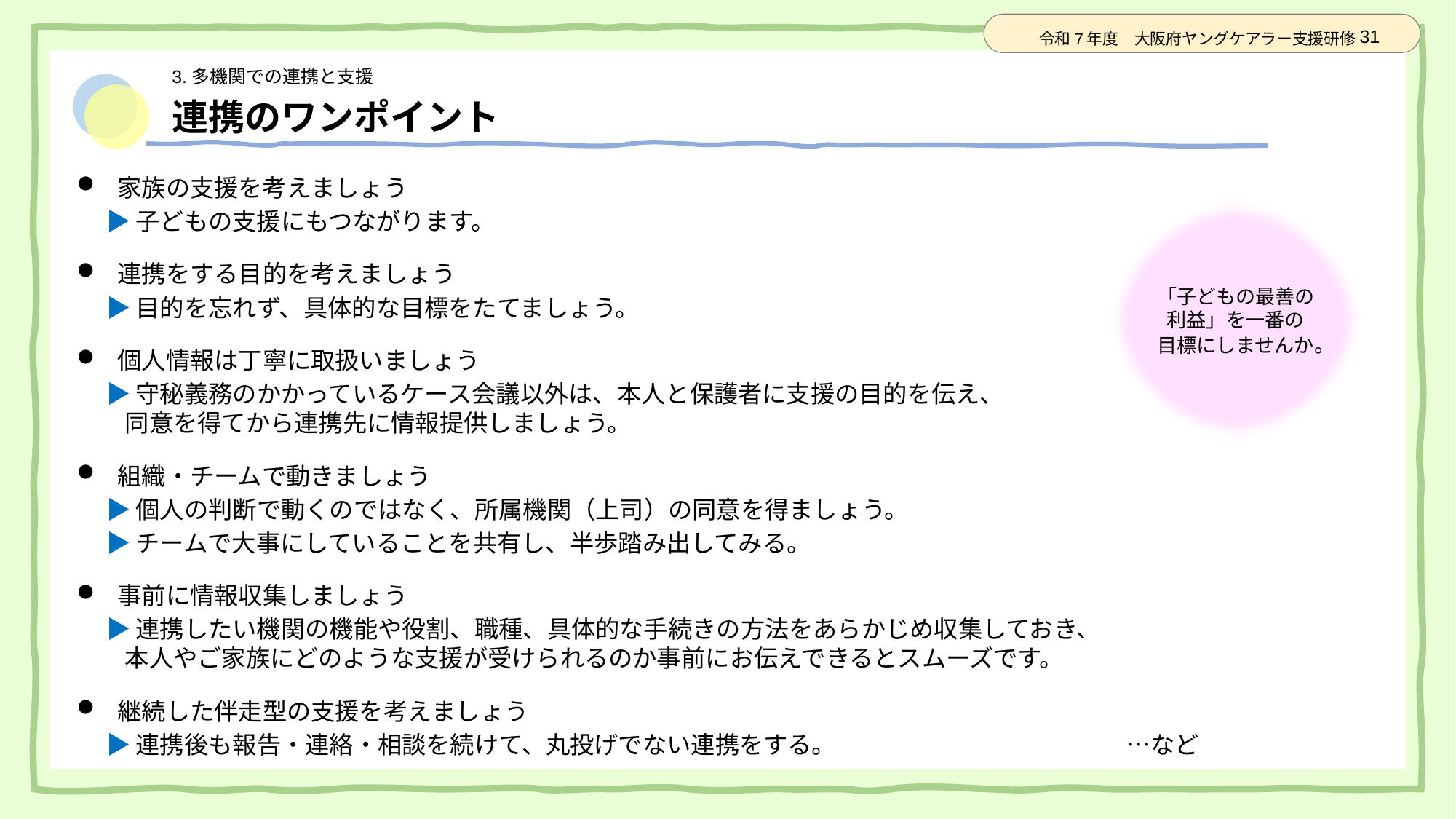

# 連携のワンポイント
家族の支援を考えましょう
　 ▶ 子どもの支援にもつながります。

連携をする目的を考えましょう
　 ▶ 目的を忘れず、具体的な目標をたてましょう。

個人情報は丁寧に取扱いましょう
　 ▶ 守秘義務のかかっているケース会議以外は、本人と保護者に支援の目的を伝え、
　　同意を得てから連携先に情報提供しましょう。

組織・チームで動きましょう
　 ▶ 個人の判断で動くのではなく、所属機関（上司）の同意を得ましょう。
　 ▶ チームで大事にしていることを共有し、半歩踏み出してみる。

事前に情報収集しましょう
　 ▶ 連携したい機関の機能や役割、職種、具体的な手続きの方法をあらかじめ収集しておき、
　　本人やご家族にどのような支援が受けられるのか事前にお伝えできるとスムーズです。

継続した伴走型の支援を考えましょう
　 ▶ 連携後も報告・連絡・相談を続けて、丸投げでない連携をする。　　　　　　　　　　　　…など
「子どもの最善の利益」を一番の
目標にしませんか。